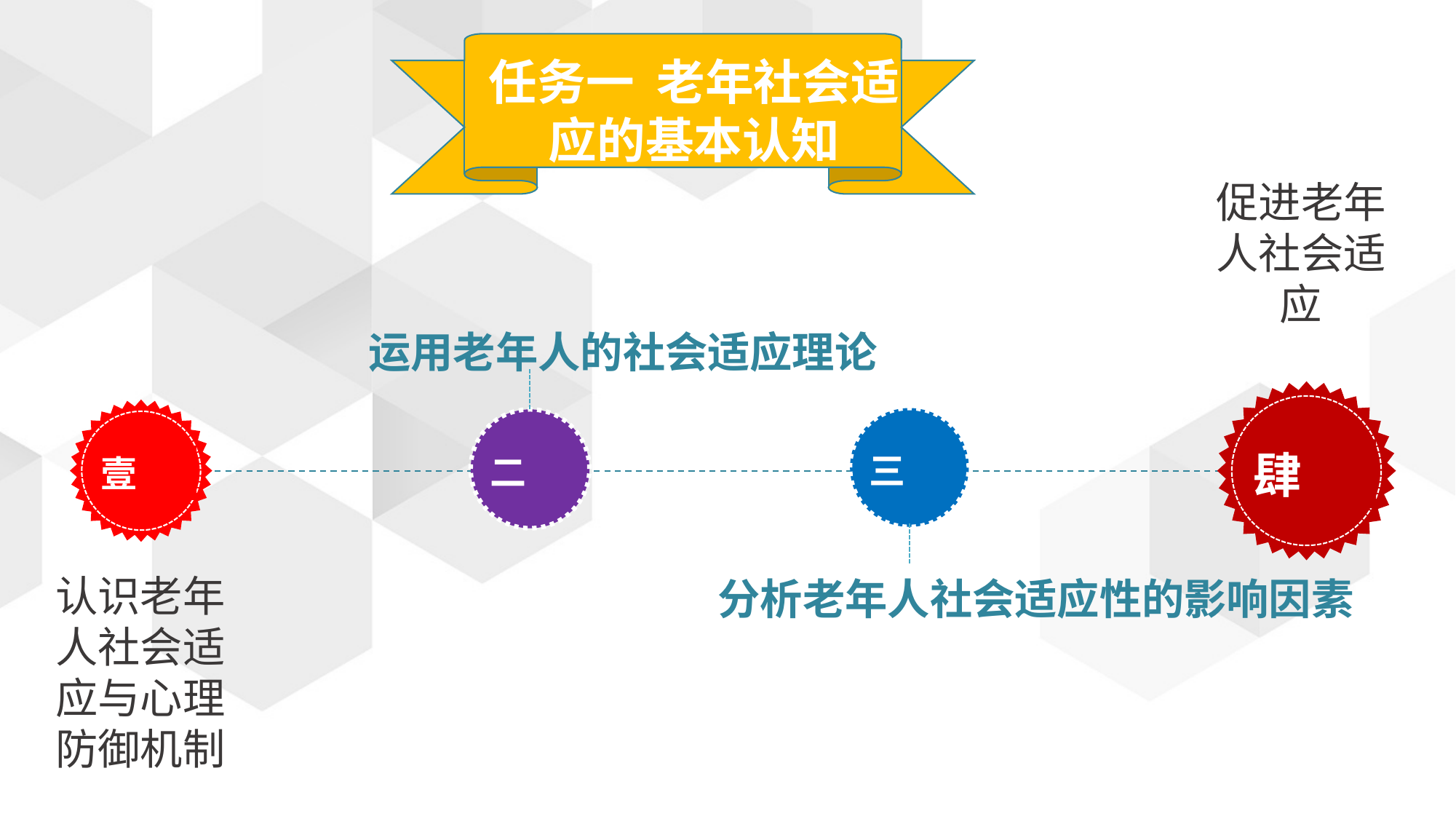

任务一  老年社会适应的基本认知
促进老年人社会适应
运用老年人的社会适应理论

肆

壹

三

二
认识老年人社会适应与心理防御机制
分析老年人社会适应性的影响因素